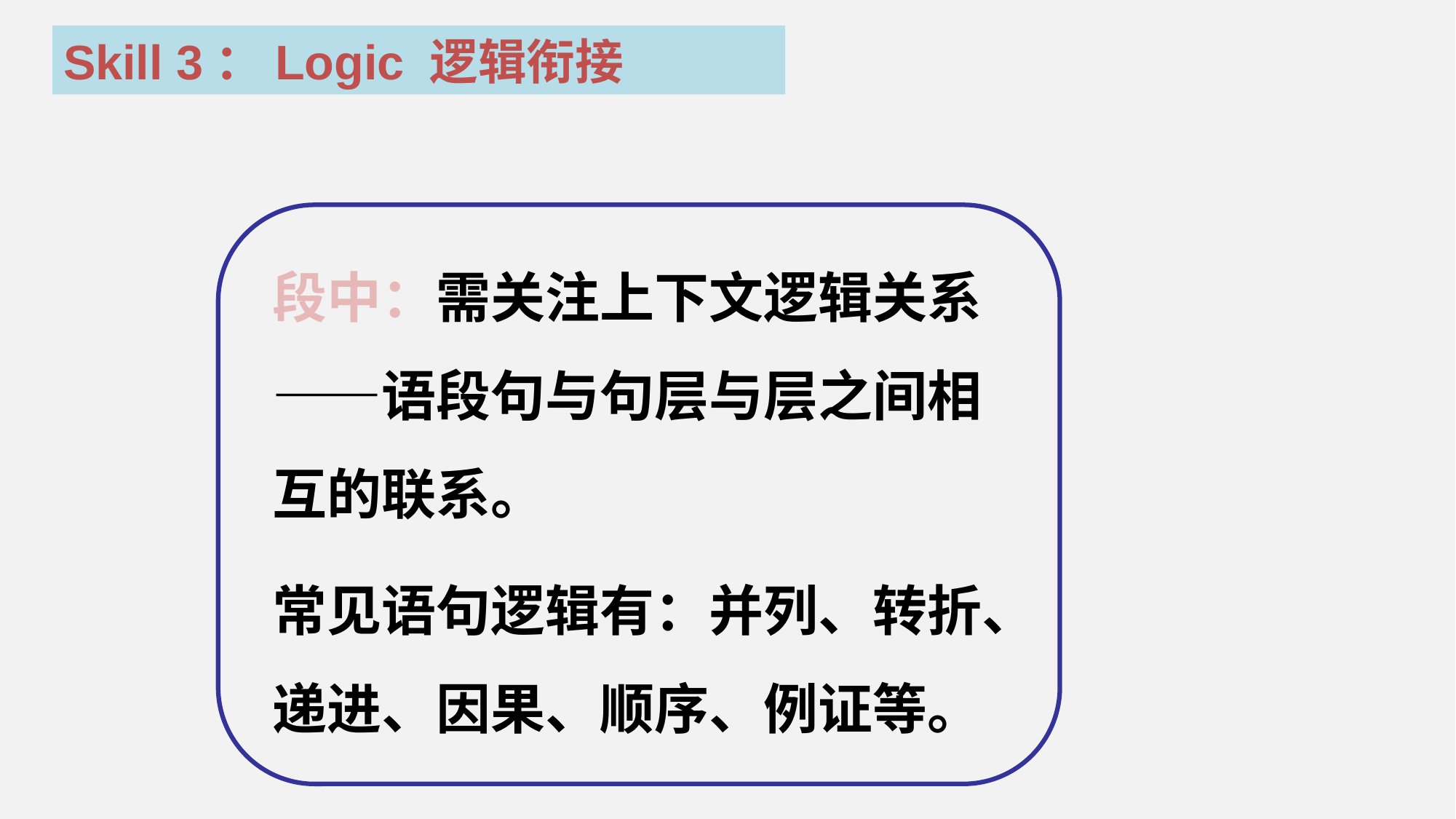

Skill 3：Logic 逻辑衔接

段中：需关注上下文逻辑关系——语段句与句层与层之间相互的联系。
常见语句逻辑有：并列、转折、递进、因果、顺序、例证等。